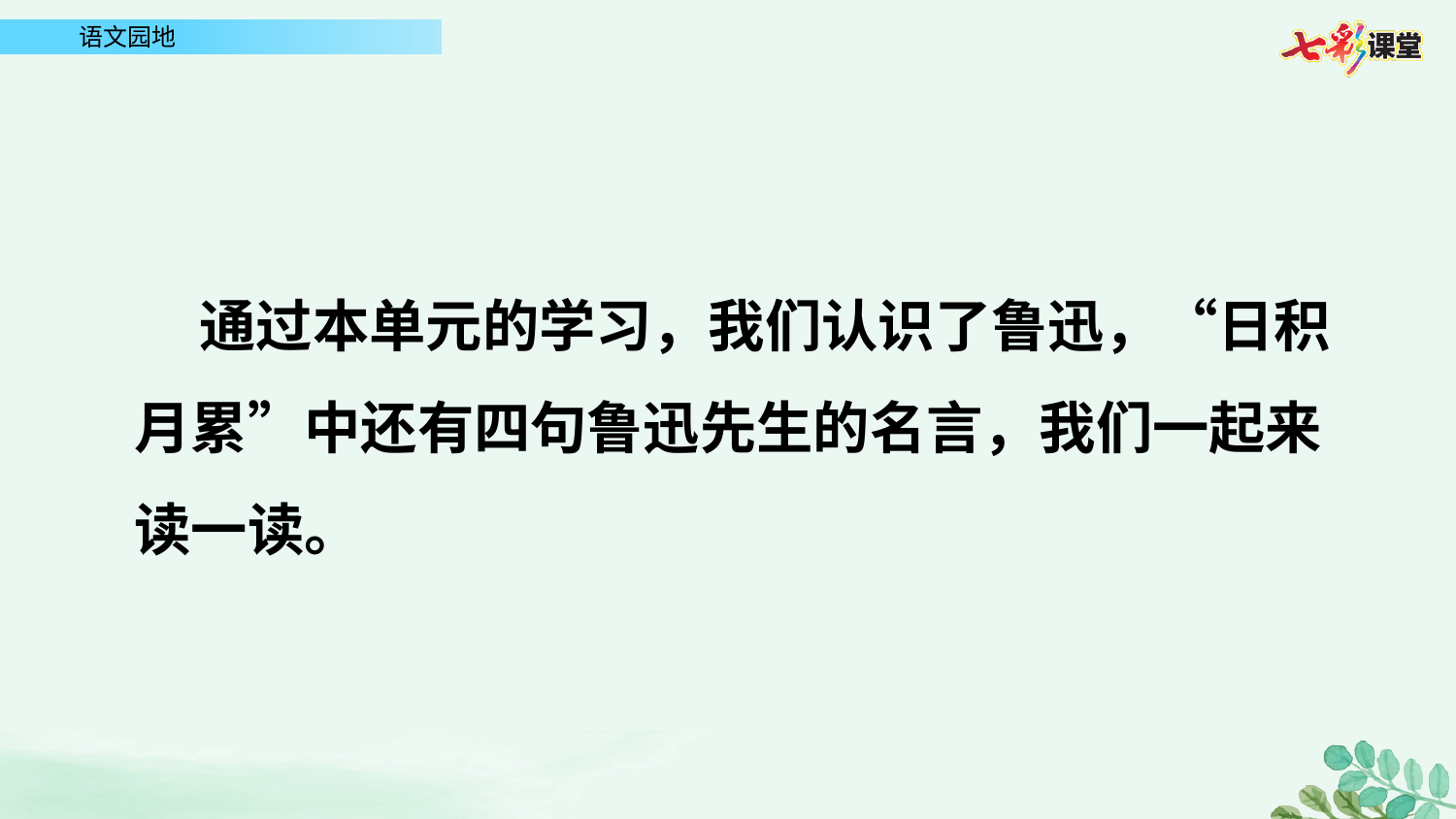

通过本单元的学习，我们认识了鲁迅，“日积月累”中还有四句鲁迅先生的名言，我们一起来读一读。